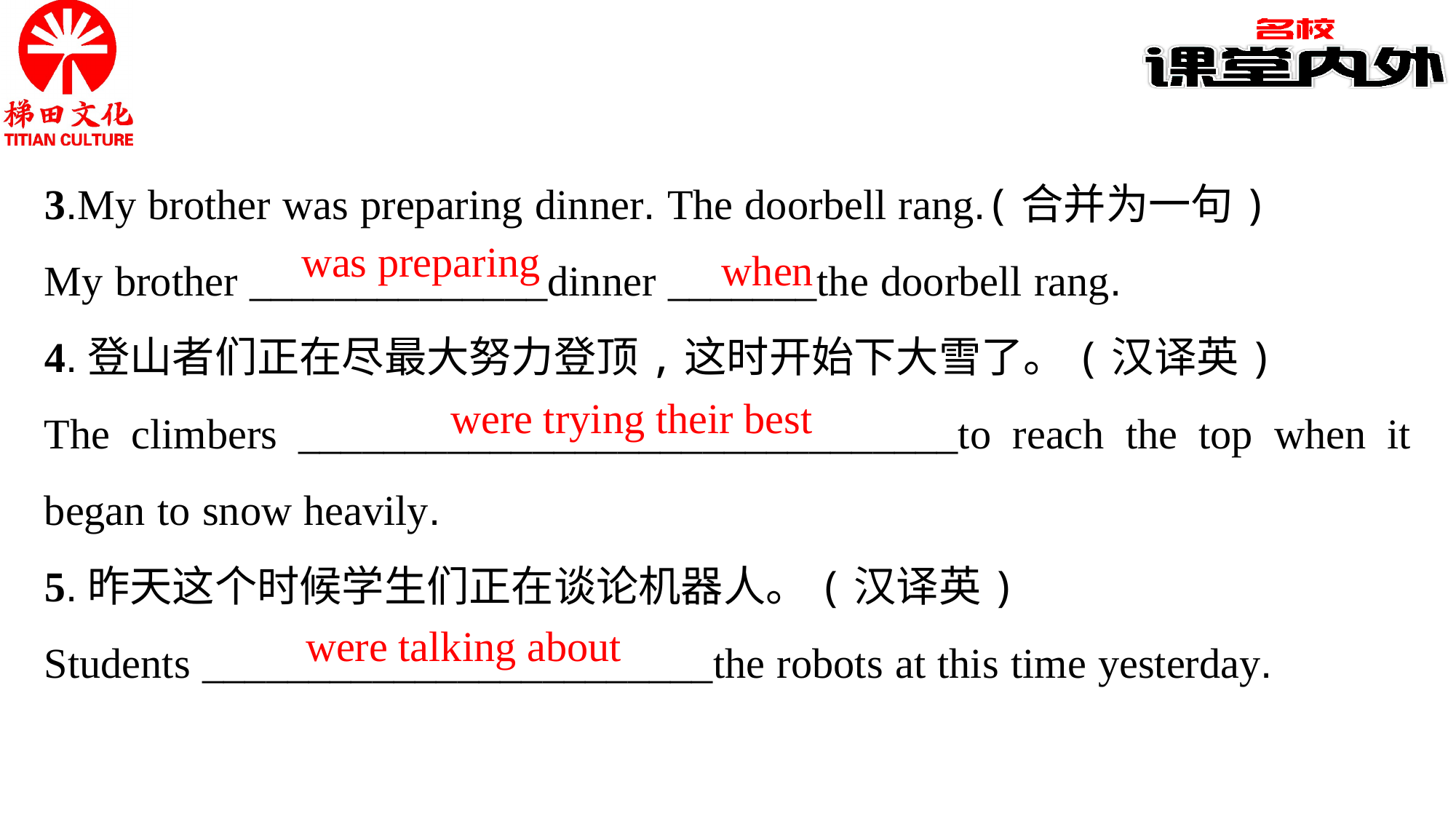

3.My brother was preparing dinner. The doorbell rang.(合并为一句)
My brother ______________dinner _______the doorbell rang.
4.登山者们正在尽最大努力登顶,这时开始下大雪了。(汉译英)
The climbers _______________________________to reach the top when it began to snow heavily.
5.昨天这个时候学生们正在谈论机器人。(汉译英)
Students ________________________the robots at this time yesterday.
was preparing
when
were trying their best
were talking about